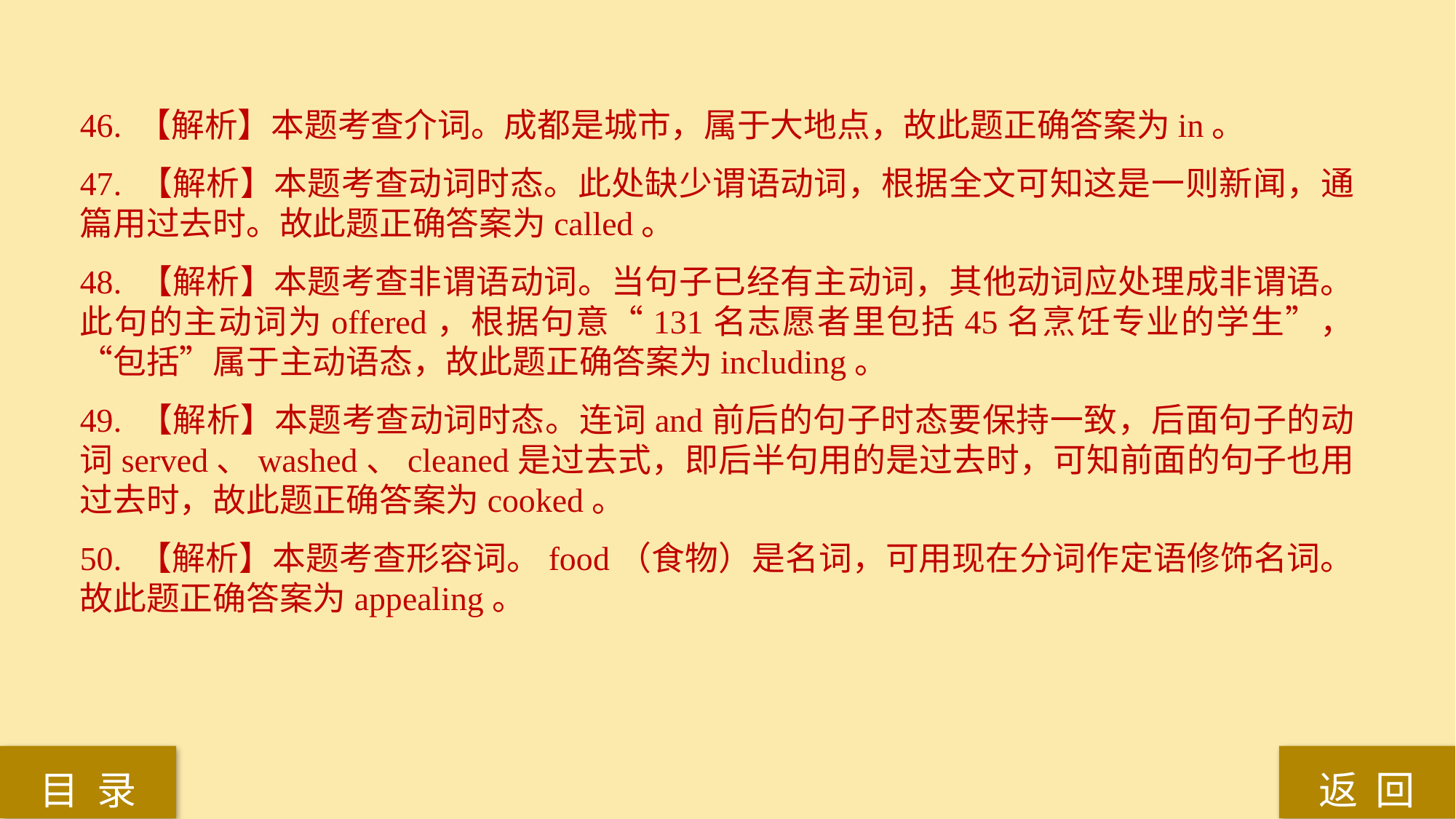

46. 【解析】本题考查介词。成都是城市，属于大地点，故此题正确答案为in。
47. 【解析】本题考查动词时态。此处缺少谓语动词，根据全文可知这是一则新闻，通篇用过去时。故此题正确答案为called。
48. 【解析】本题考查非谓语动词。当句子已经有主动词，其他动词应处理成非谓语。此句的主动词为offered，根据句意“131名志愿者里包括45名烹饪专业的学生”，“包括”属于主动语态，故此题正确答案为including。
49. 【解析】本题考查动词时态。连词and前后的句子时态要保持一致，后面句子的动词served、washed、cleaned是过去式，即后半句用的是过去时，可知前面的句子也用过去时，故此题正确答案为cooked。
50. 【解析】本题考查形容词。food（食物）是名词，可用现在分词作定语修饰名词。故此题正确答案为appealing。
返  回